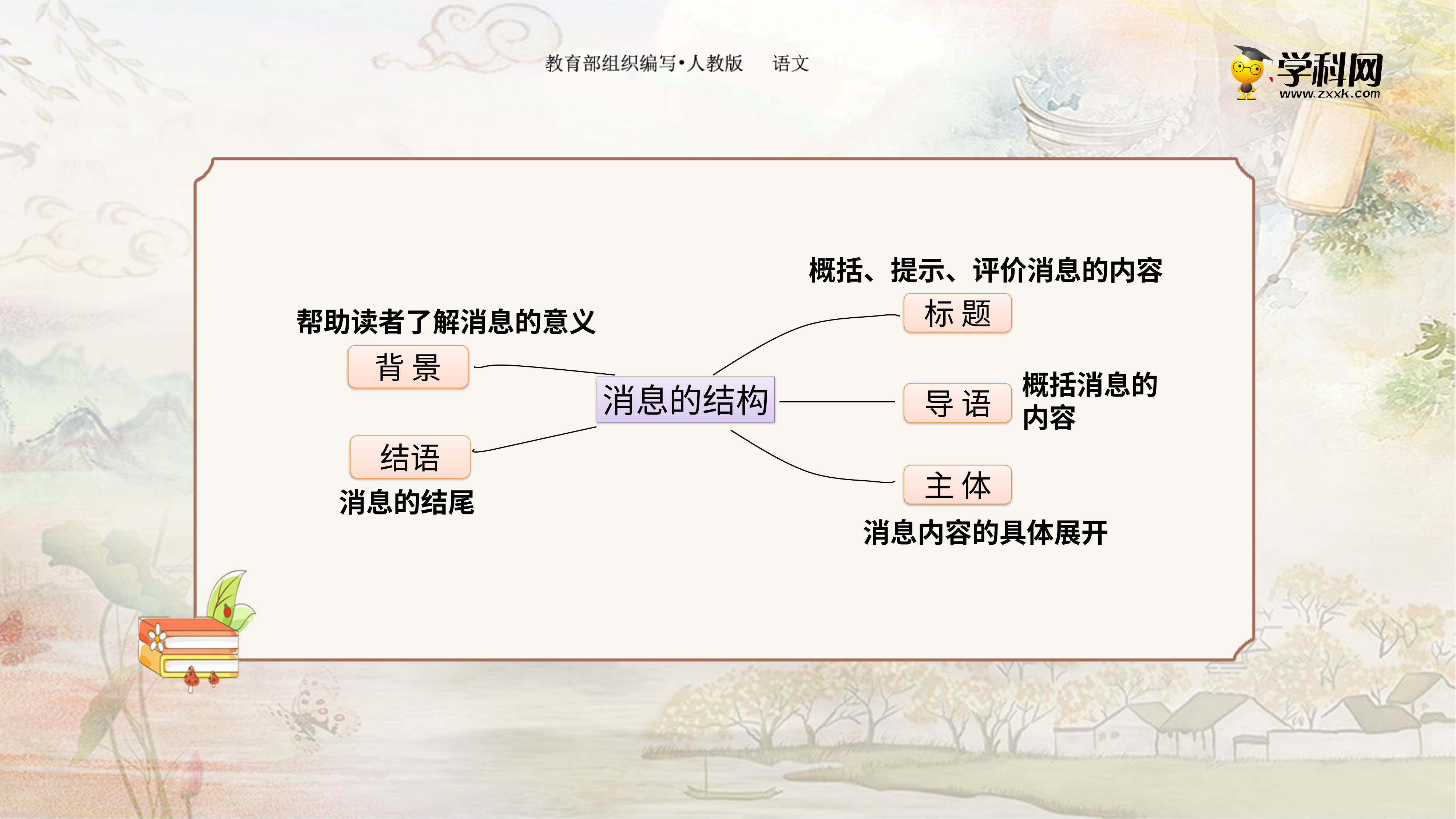

概括、提示、评价消息的内容
标 题
帮助读者了解消息的意义

背 景

概括消息的
内容
消息的结构
导 语

结语
主 体
消息的结尾
消息内容的具体展开